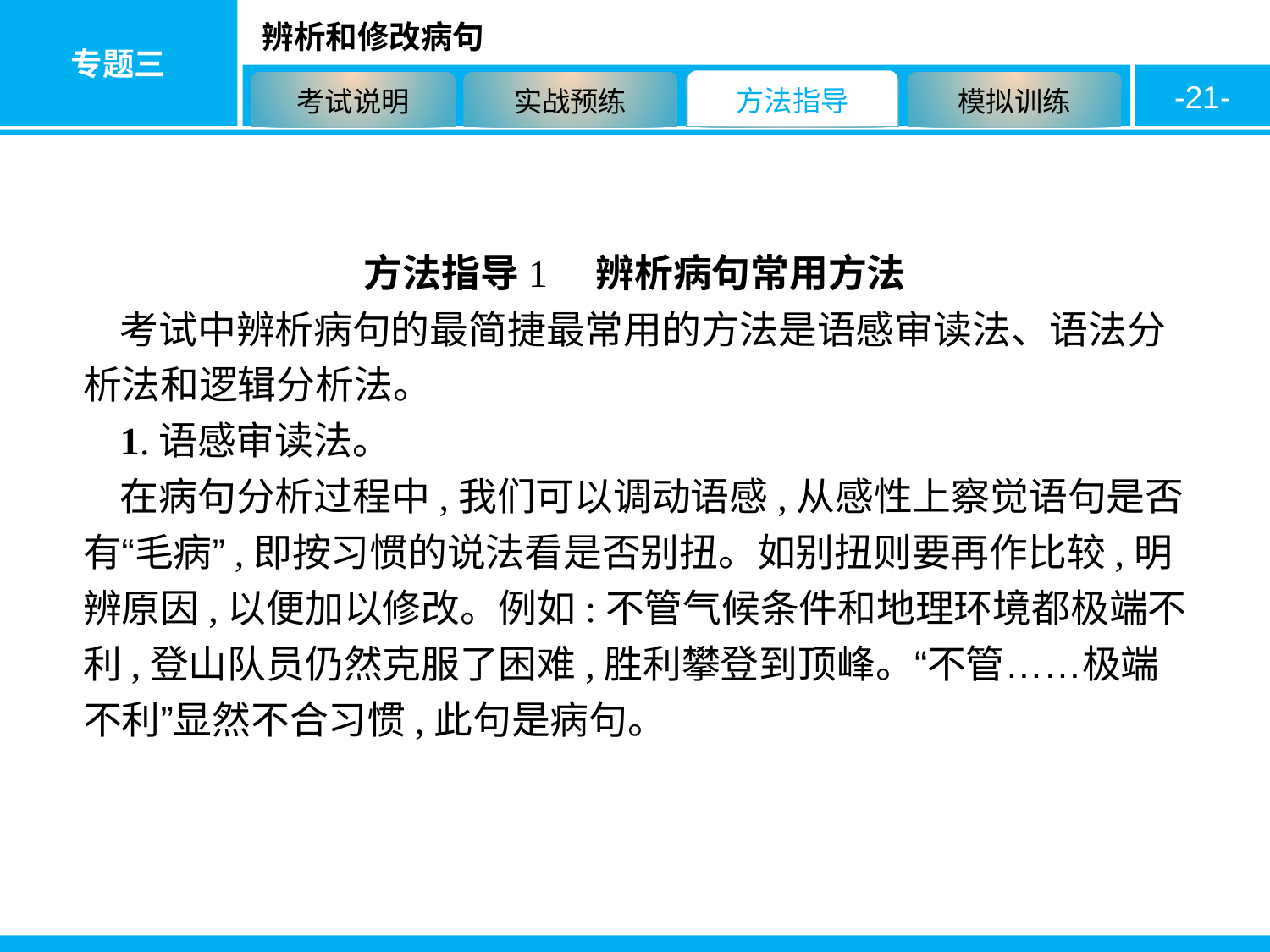

-21-
方法指导1　辨析病句常用方法
考试中辨析病句的最简捷最常用的方法是语感审读法、语法分析法和逻辑分析法。
1.语感审读法。
在病句分析过程中,我们可以调动语感,从感性上察觉语句是否有“毛病”,即按习惯的说法看是否别扭。如别扭则要再作比较,明辨原因,以便加以修改。例如:不管气候条件和地理环境都极端不利,登山队员仍然克服了困难,胜利攀登到顶峰。“不管……极端不利”显然不合习惯,此句是病句。